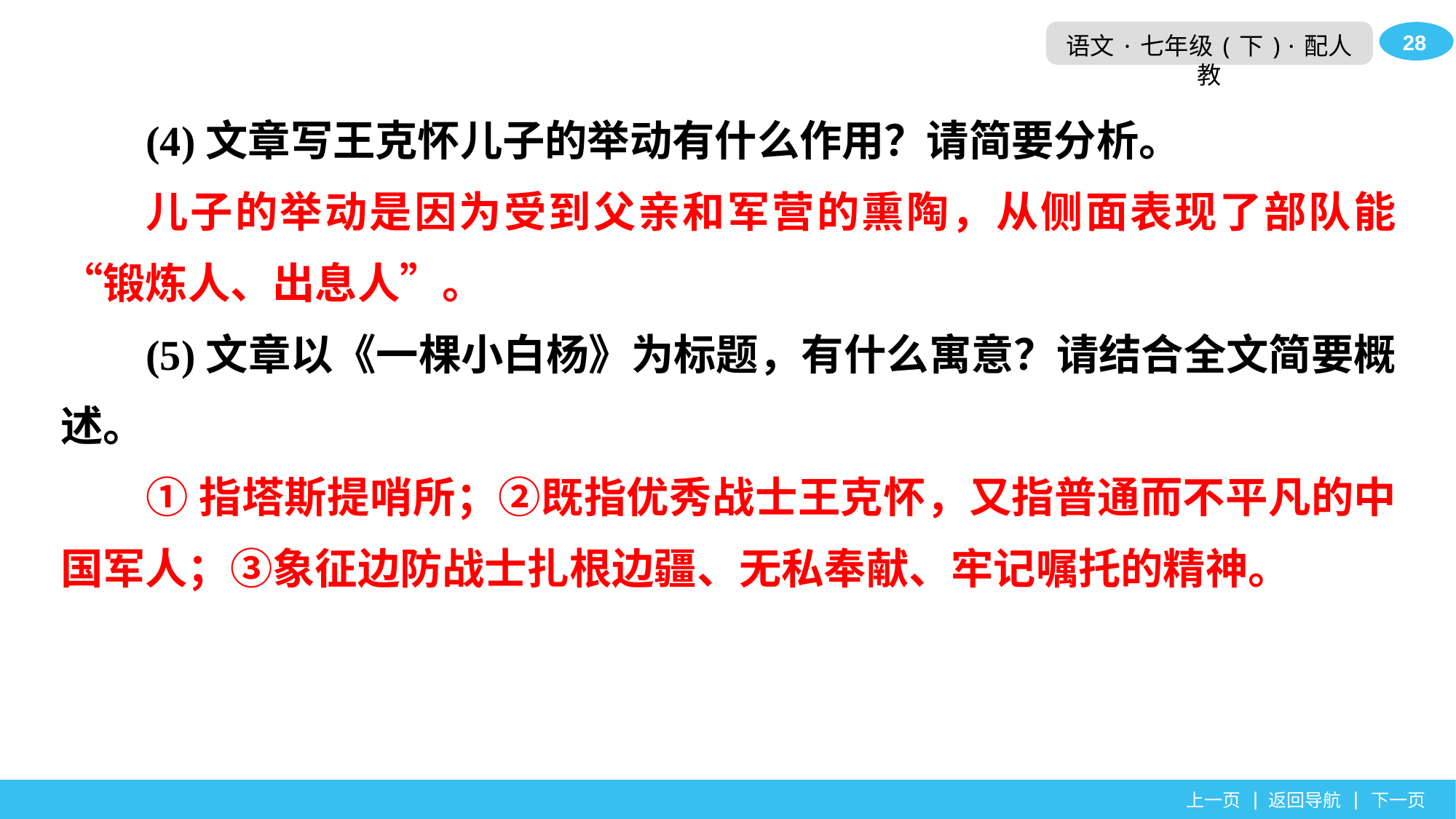

(4)文章写王克怀儿子的举动有什么作用？请简要分析。
儿子的举动是因为受到父亲和军营的熏陶，从侧面表现了部队能“锻炼人、出息人”。
(5)文章以《一棵小白杨》为标题，有什么寓意？请结合全文简要概述。
①指塔斯提哨所；②既指优秀战士王克怀，又指普通而不平凡的中国军人；③象征边防战士扎根边疆、无私奉献、牢记嘱托的精神。